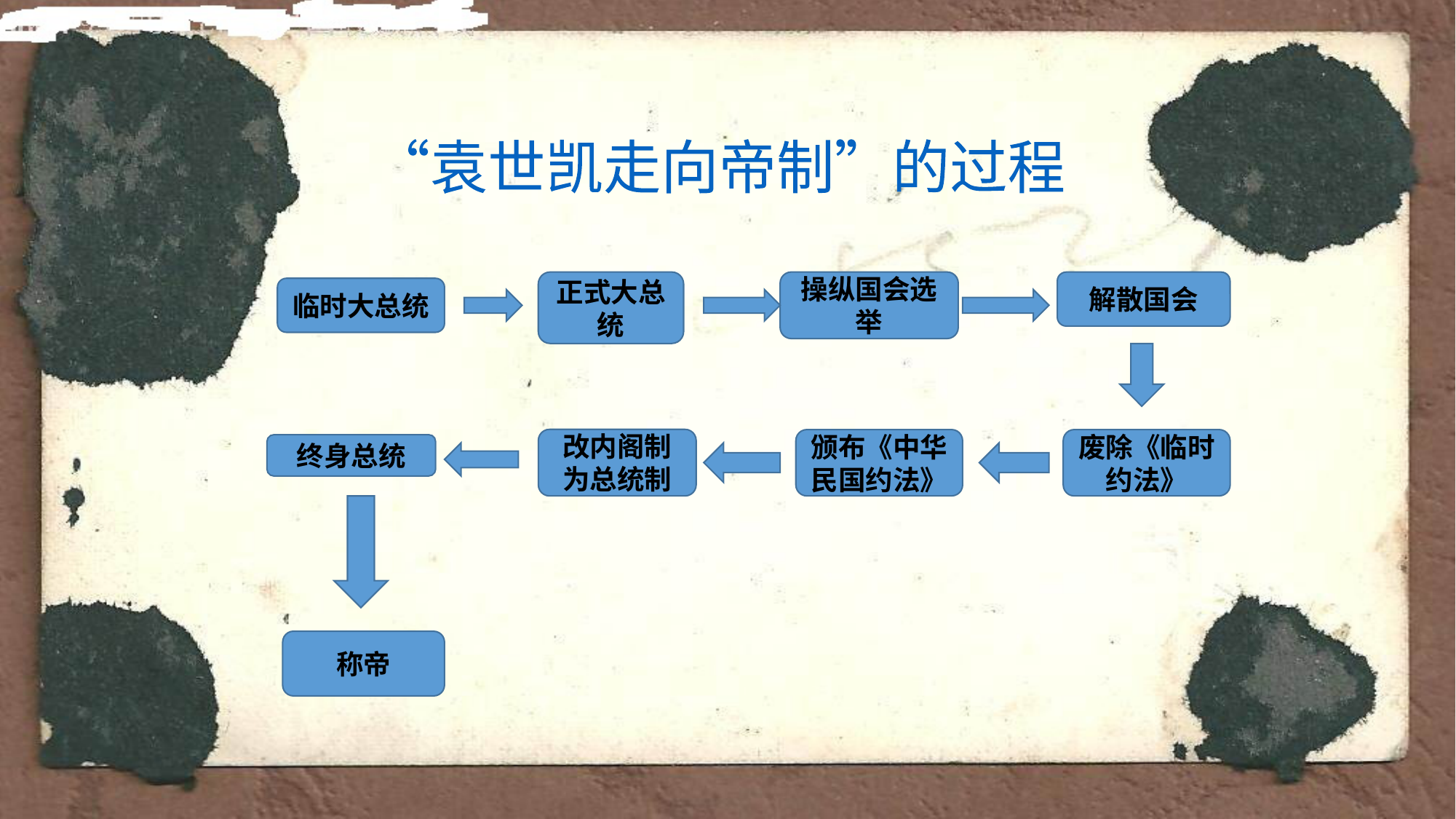

“袁世凯走向帝制”的过程
正式大总统
操纵国会选举
解散国会
临时大总统

改内阁制为总统制
颁布《中华民国约法》
废除《临时约法》
终身总统

称帝